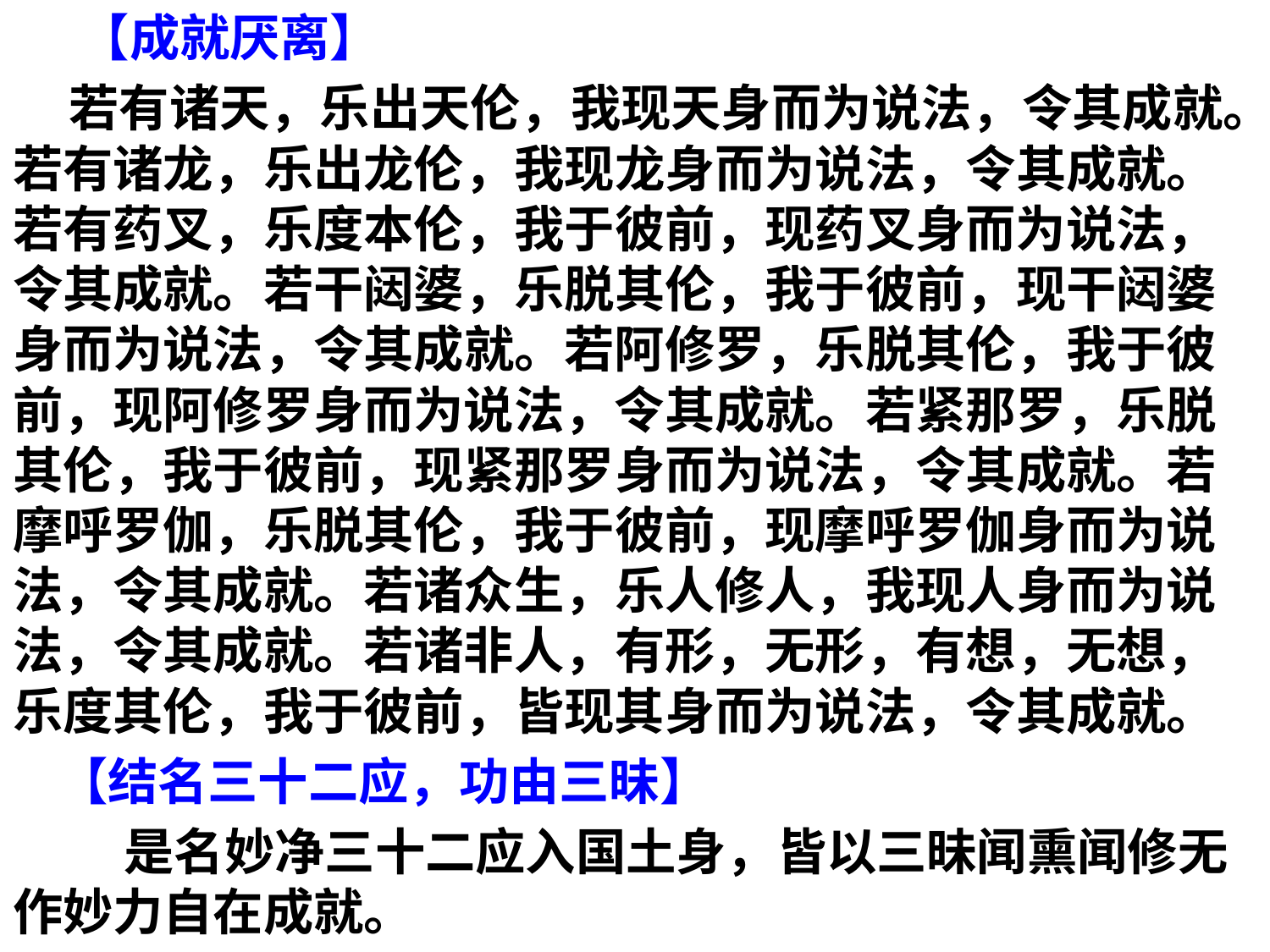

【成就厌离】
    若有诸天，乐出天伦，我现天身而为说法，令其成就。若有诸龙，乐出龙伦，我现龙身而为说法，令其成就。若有药叉，乐度本伦，我于彼前，现药叉身而为说法，令其成就。若干闼婆，乐脱其伦，我于彼前，现干闼婆身而为说法，令其成就。若阿修罗，乐脱其伦，我于彼前，现阿修罗身而为说法，令其成就。若紧那罗，乐脱其伦，我于彼前，现紧那罗身而为说法，令其成就。若摩呼罗伽，乐脱其伦，我于彼前，现摩呼罗伽身而为说法，令其成就。若诸众生，乐人修人，我现人身而为说法，令其成就。若诸非人，有形，无形，有想，无想，乐度其伦，我于彼前，皆现其身而为说法，令其成就。
   【结名三十二应，功由三昧】
         是名妙净三十二应入国土身，皆以三昧闻熏闻修无作妙力自在成就。